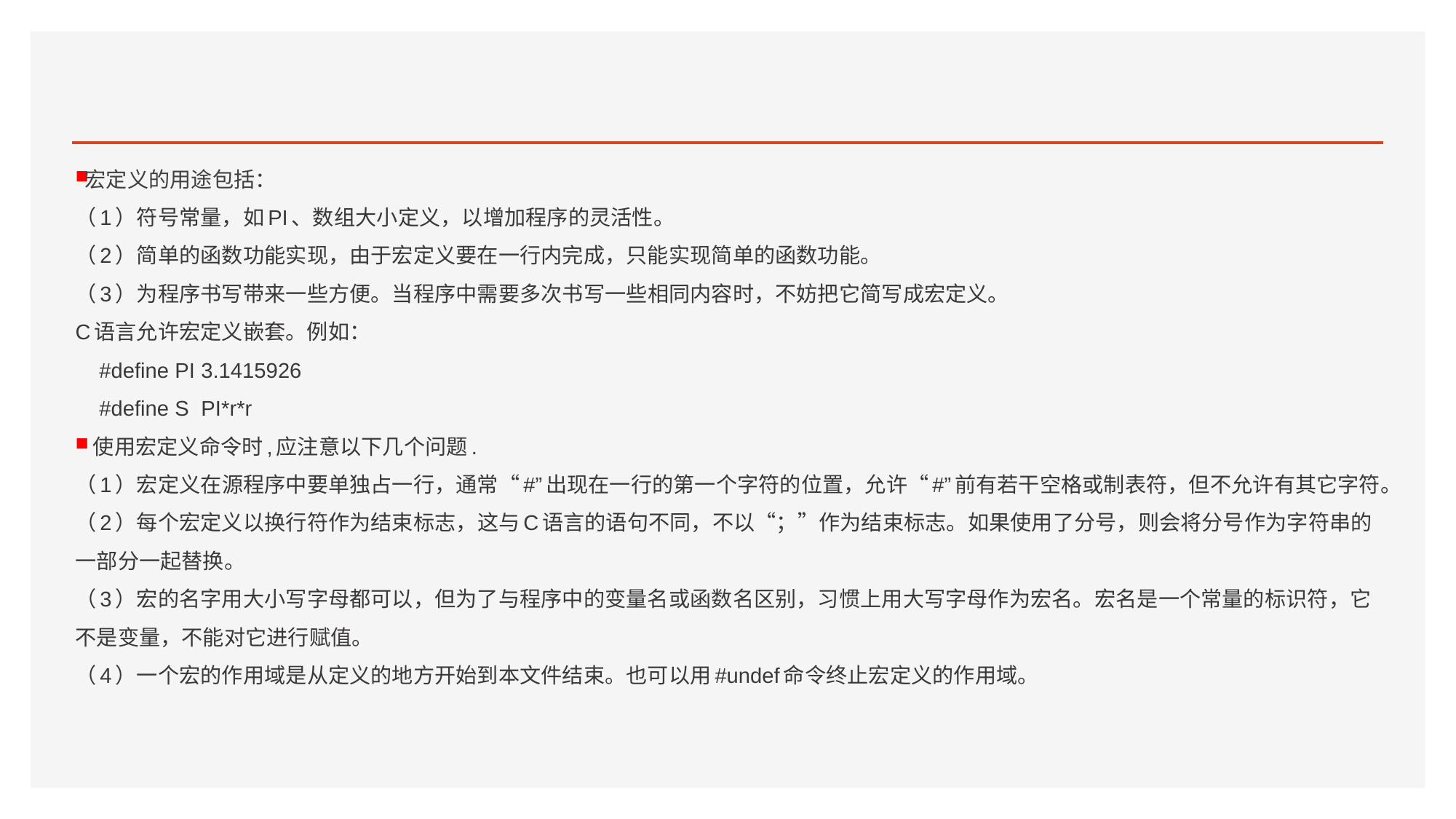

#
宏定义的用途包括：
（1）符号常量，如PI、数组大小定义，以增加程序的灵活性。
（2）简单的函数功能实现，由于宏定义要在一行内完成，只能实现简单的函数功能。
（3）为程序书写带来一些方便。当程序中需要多次书写一些相同内容时，不妨把它简写成宏定义。
C语言允许宏定义嵌套。例如：
    #define PI 3.1415926
    #define S  PI*r*r
 使用宏定义命令时,应注意以下几个问题.
（1）宏定义在源程序中要单独占一行，通常“#”出现在一行的第一个字符的位置，允许“#”前有若干空格或制表符，但不允许有其它字符。
（2）每个宏定义以换行符作为结束标志，这与C语言的语句不同，不以“；”作为结束标志。如果使用了分号，则会将分号作为字符串的一部分一起替换。
（3）宏的名字用大小写字母都可以，但为了与程序中的变量名或函数名区别，习惯上用大写字母作为宏名。宏名是一个常量的标识符，它不是变量，不能对它进行赋值。
（4）一个宏的作用域是从定义的地方开始到本文件结束。也可以用#undef命令终止宏定义的作用域。